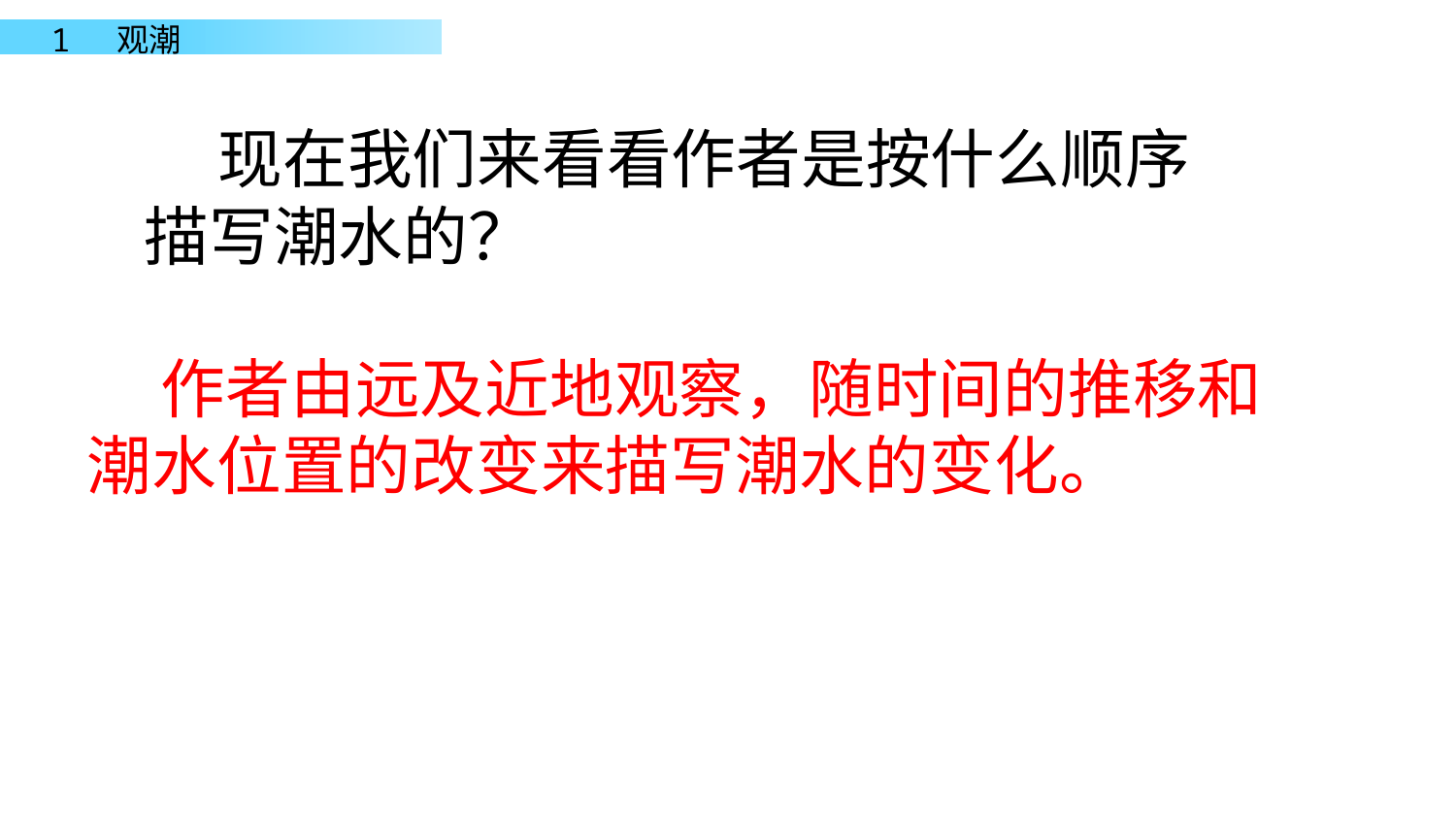

现在我们来看看作者是按什么顺序描写潮水的？
    作者由远及近地观察，随时间的推移和潮水位置的改变来描写潮水的变化。